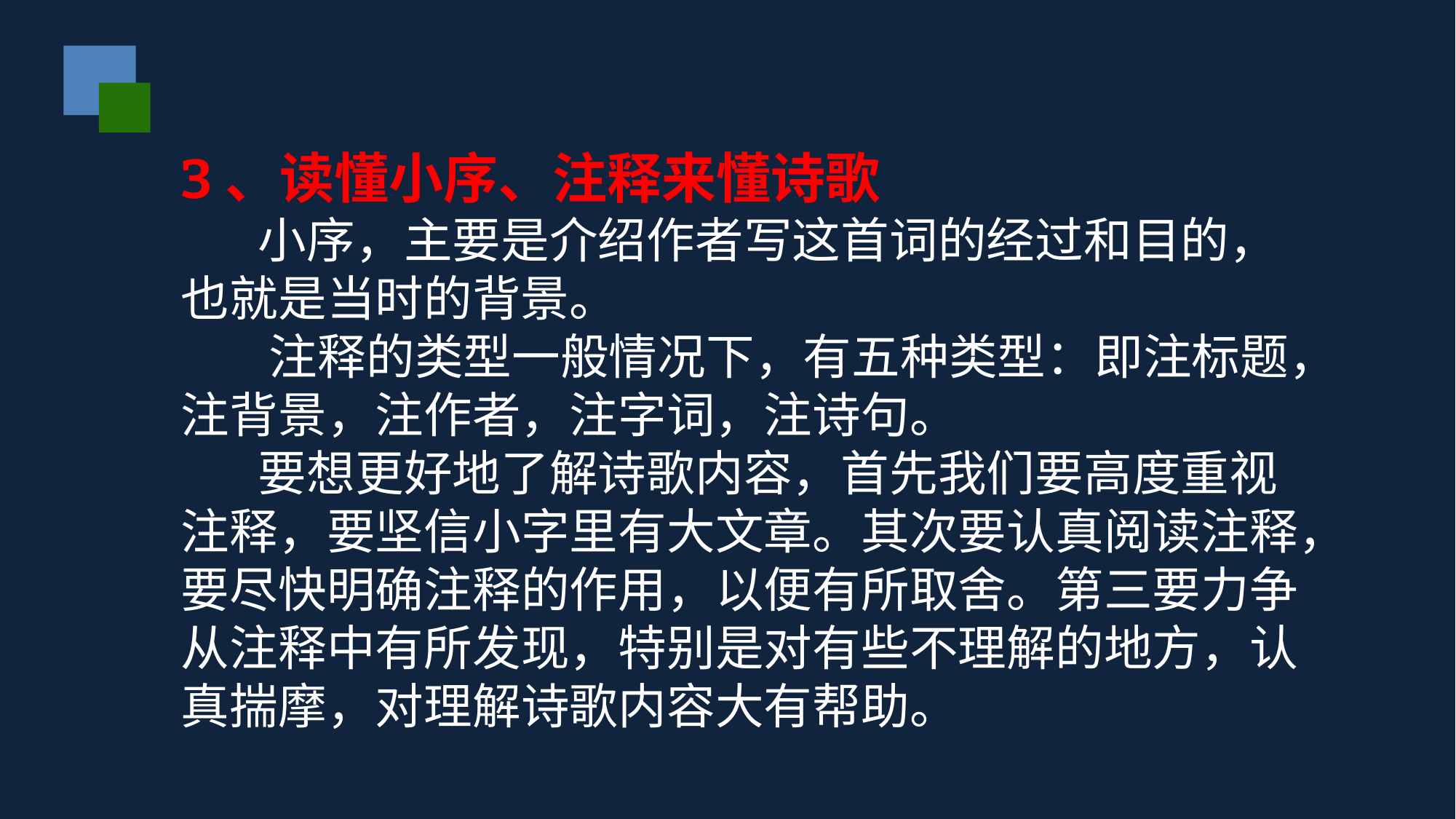

3、读懂小序、注释来懂诗歌
      小序，主要是介绍作者写这首词的经过和目的，也就是当时的背景。
       注释的类型一般情况下，有五种类型：即注标题，注背景，注作者，注字词，注诗句。
      要想更好地了解诗歌内容，首先我们要高度重视注释，要坚信小字里有大文章。其次要认真阅读注释，要尽快明确注释的作用，以便有所取舍。第三要力争从注释中有所发现，特别是对有些不理解的地方，认真揣摩，对理解诗歌内容大有帮助。